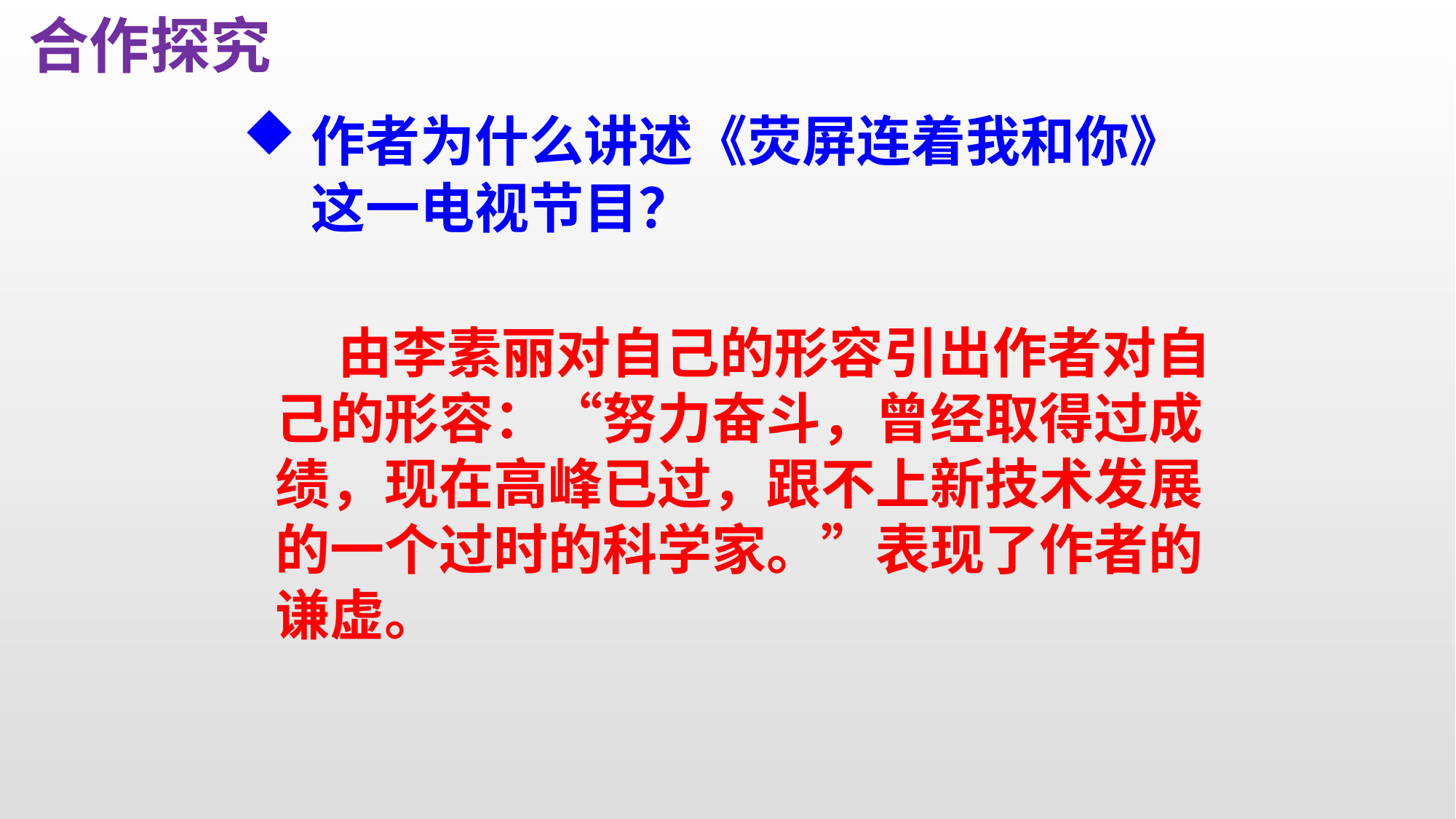

合作探究
作者为什么讲述《荧屏连着我和你》这一电视节目？
    由李素丽对自己的形容引出作者对自己的形容：“努力奋斗，曾经取得过成绩，现在高峰已过，跟不上新技术发展的一个过时的科学家。”表现了作者的谦虚。